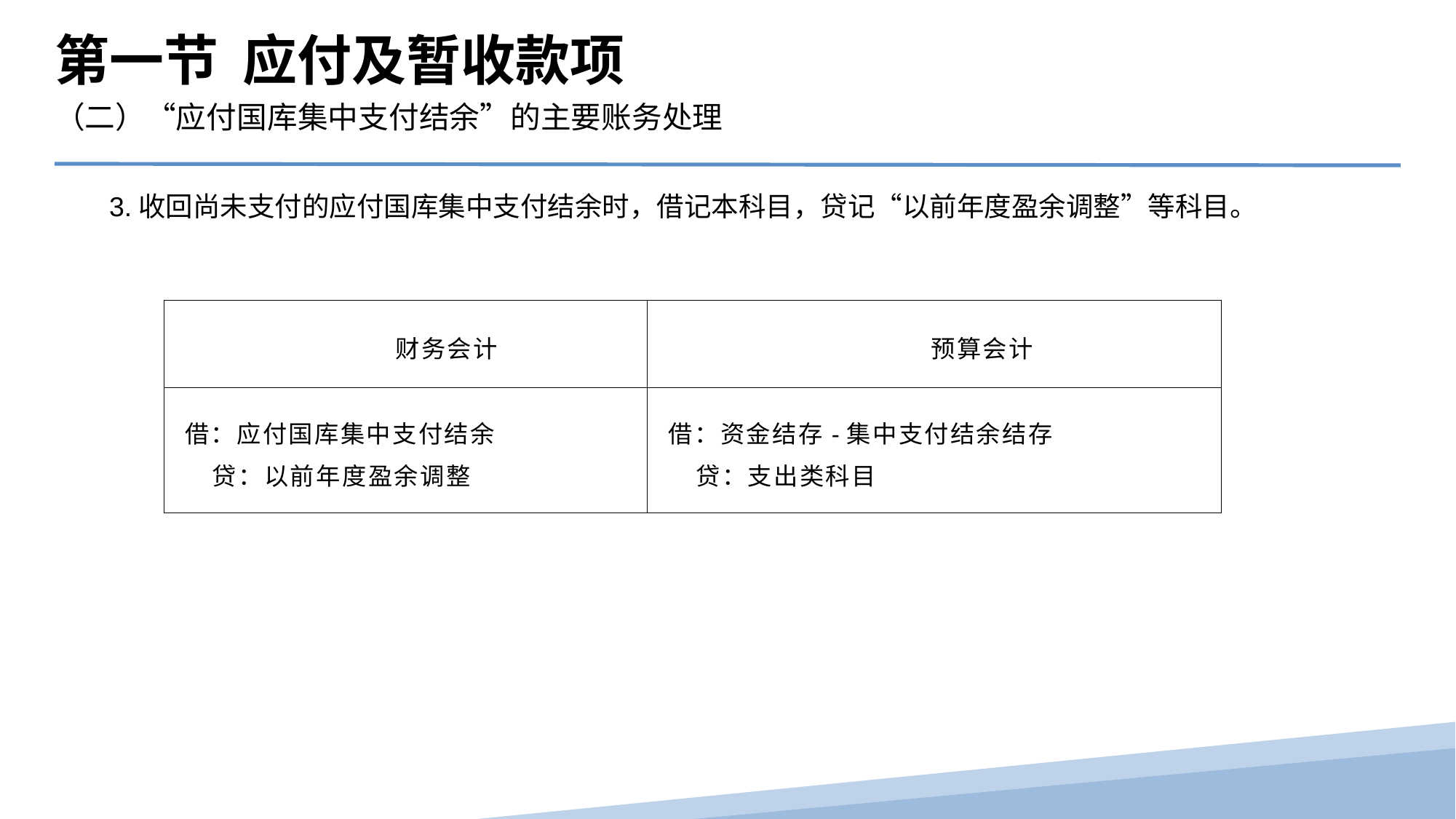

第一节  应付及暂收款项
（二）“应付国库集中支付结余”的主要账务处理
3.收回尚未支付的应付国库集中支付结余时，借记本科目，贷记“以前年度盈余调整”等科目。
| 财务会计 | 预算会计 |
| --- | --- |
| 借：应付国库集中支付结余 贷：以前年度盈余调整 | 借：资金结存-集中支付结余结存 贷：支出类科目 |